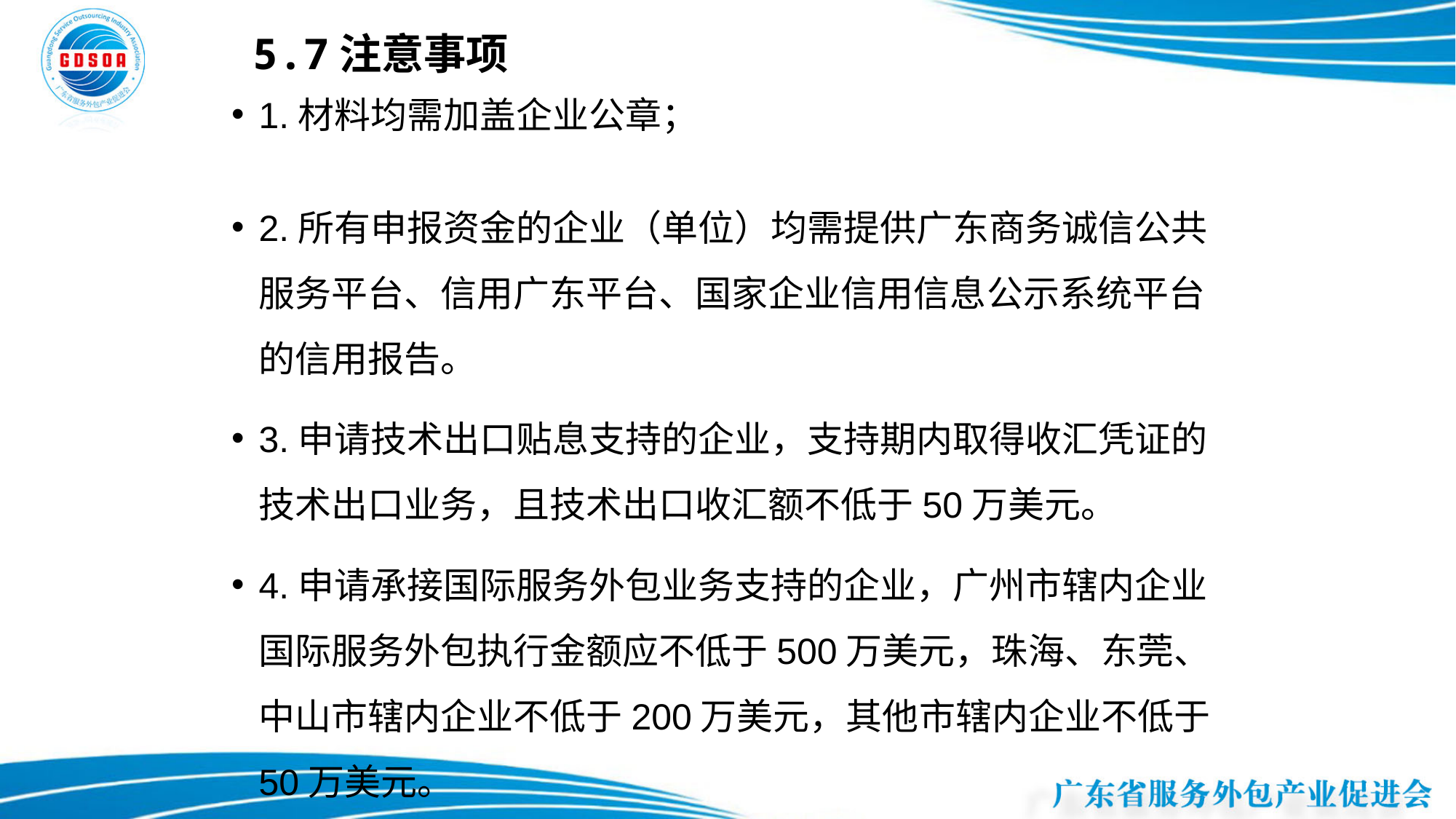

# 5.7注意事项
1.材料均需加盖企业公章；

2.所有申报资金的企业（单位）均需提供广东商务诚信公共服务平台、信用广东平台、国家企业信用信息公示系统平台的信用报告。
3.申请技术出口贴息支持的企业，支持期内取得收汇凭证的技术出口业务，且技术出口收汇额不低于50万美元。
4.申请承接国际服务外包业务支持的企业，广州市辖内企业国际服务外包执行金额应不低于500万美元，珠海、东莞、中山市辖内企业不低于200万美元，其他市辖内企业不低于50万美元。